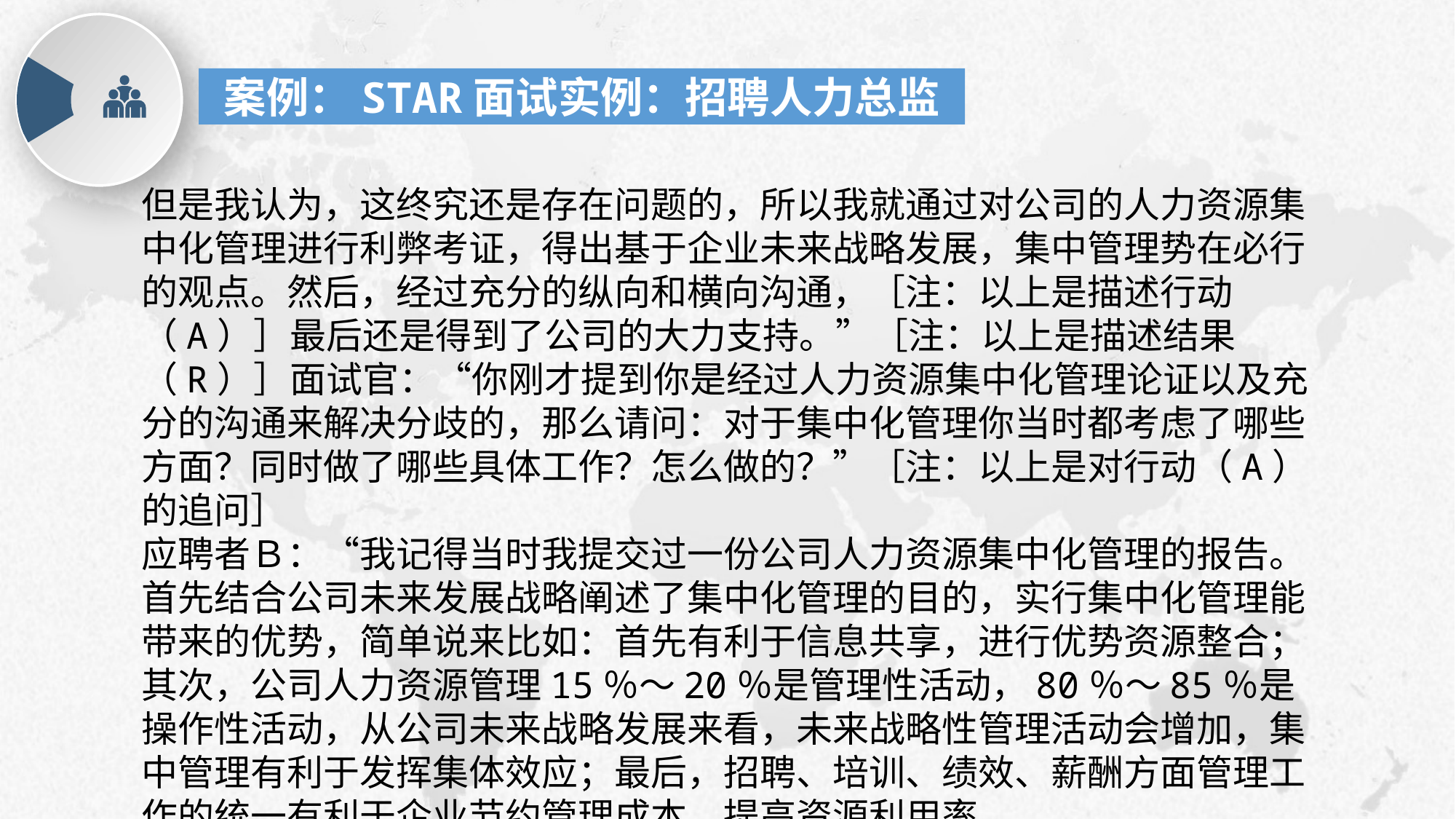

案例：STAR面试实例：招聘人力总监
但是我认为，这终究还是存在问题的，所以我就通过对公司的人力资源集中化管理进行利弊考证，得出基于企业未来战略发展，集中管理势在必行的观点。然后，经过充分的纵向和横向沟通，［注：以上是描述行动（A）］最后还是得到了公司的大力支持。”［注：以上是描述结果（R）］面试官：“你刚才提到你是经过人力资源集中化管理论证以及充分的沟通来解决分歧的，那么请问：对于集中化管理你当时都考虑了哪些方面？同时做了哪些具体工作？怎么做的？”［注：以上是对行动（A）的追问］
应聘者Ｂ：“我记得当时我提交过一份公司人力资源集中化管理的报告。首先结合公司未来发展战略阐述了集中化管理的目的，实行集中化管理能带来的优势，简单说来比如：首先有利于信息共享，进行优势资源整合；其次，公司人力资源管理15％～20％是管理性活动，80％～85％是操作性活动，从公司未来战略发展来看，未来战略性管理活动会增加，集中管理有利于发挥集体效应；最后，招聘、培训、绩效、薪酬方面管理工作的统一有利于企业节约管理成本，提高资源利用率。